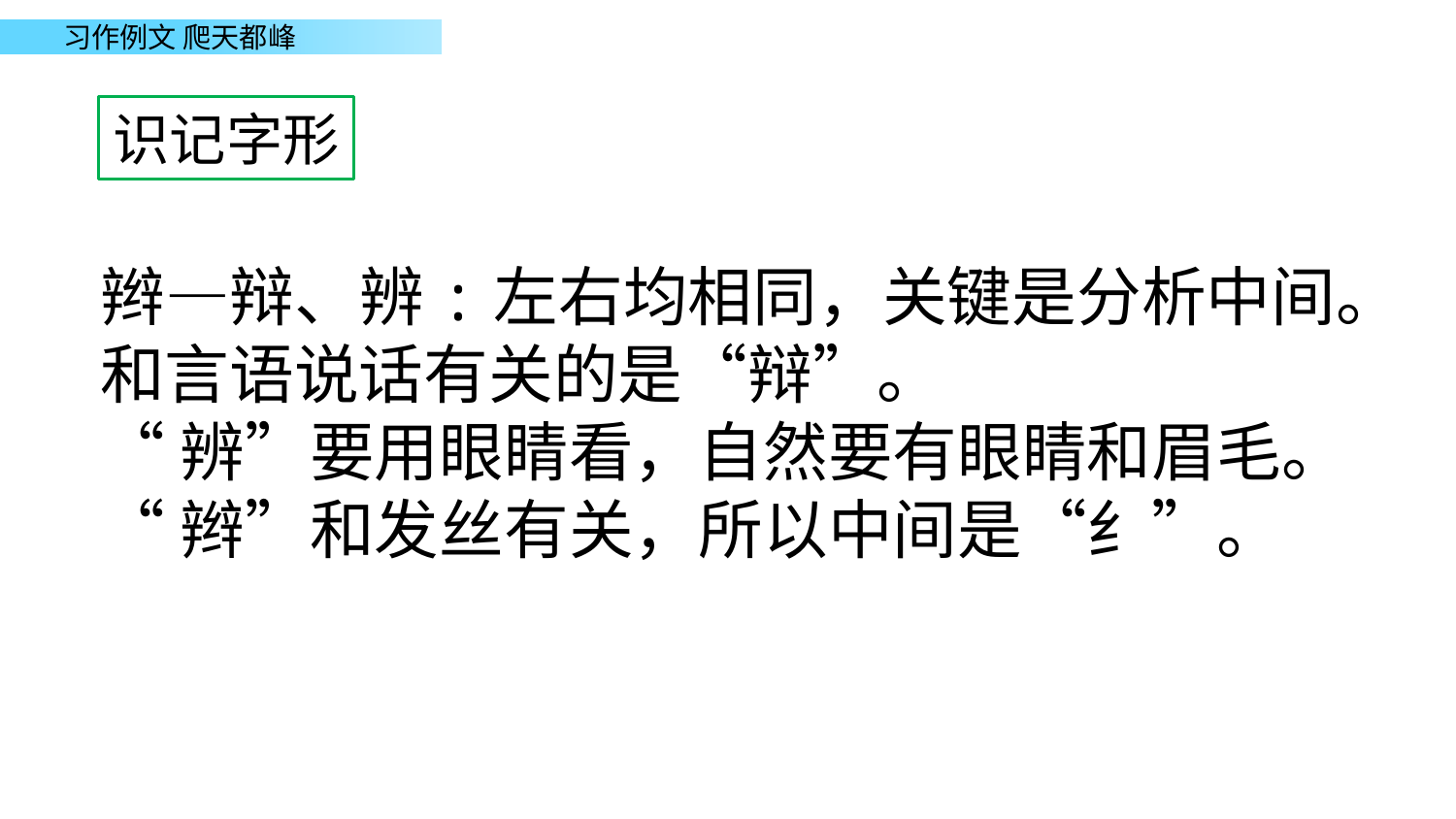

识记字形
辫—辩、辨:左右均相同，关键是分析中间。
和言语说话有关的是“辩”。
“辨”要用眼睛看，自然要有眼睛和眉毛。
“辫”和发丝有关，所以中间是“纟”。